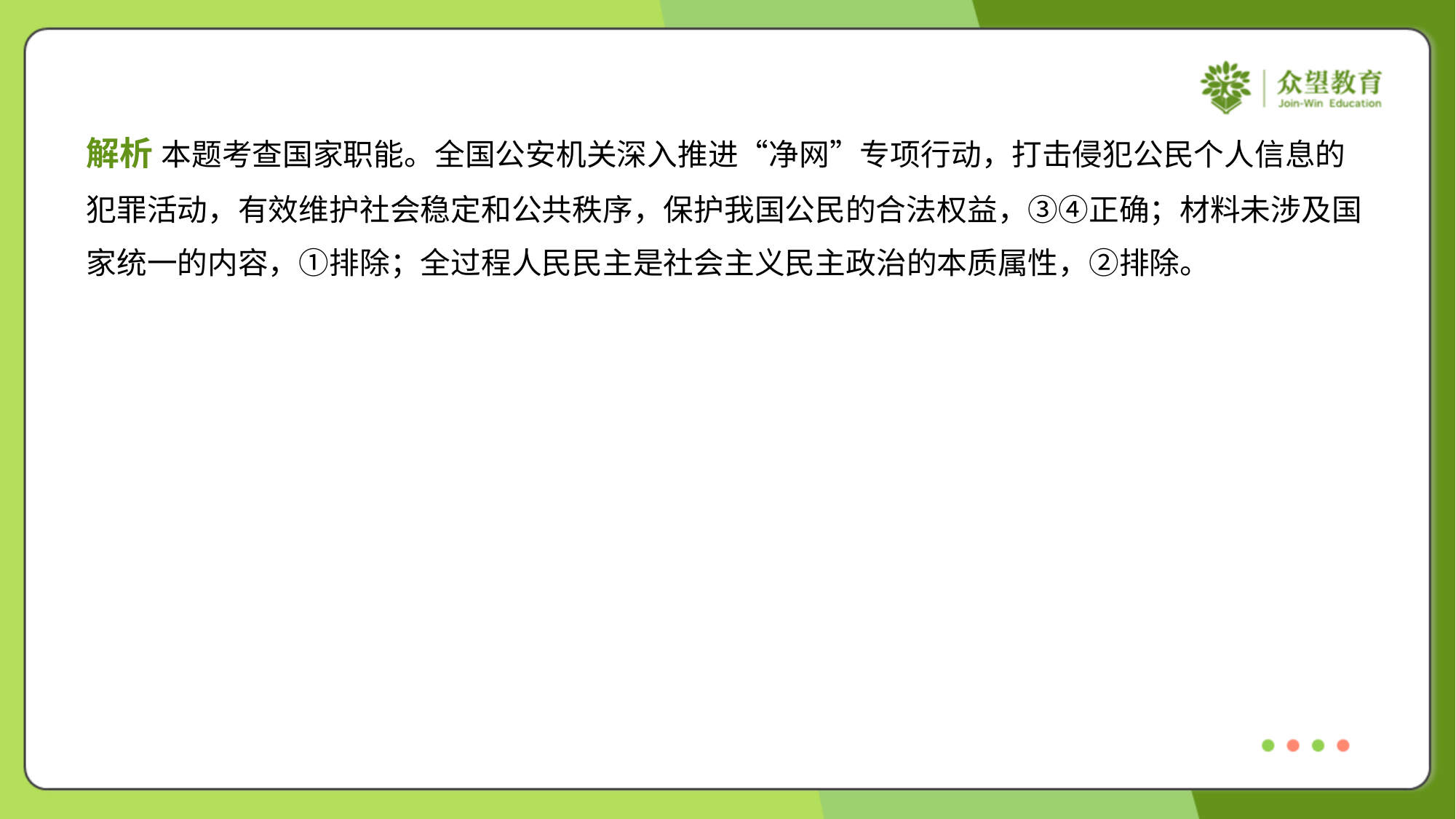

解析 本题考查国家职能。全国公安机关深入推进“净网”专项行动，打击侵犯公民个人信息的
犯罪活动，有效维护社会稳定和公共秩序，保护我国公民的合法权益，③④正确；材料未涉及国
家统一的内容，①排除；全过程人民民主是社会主义民主政治的本质属性，②排除。